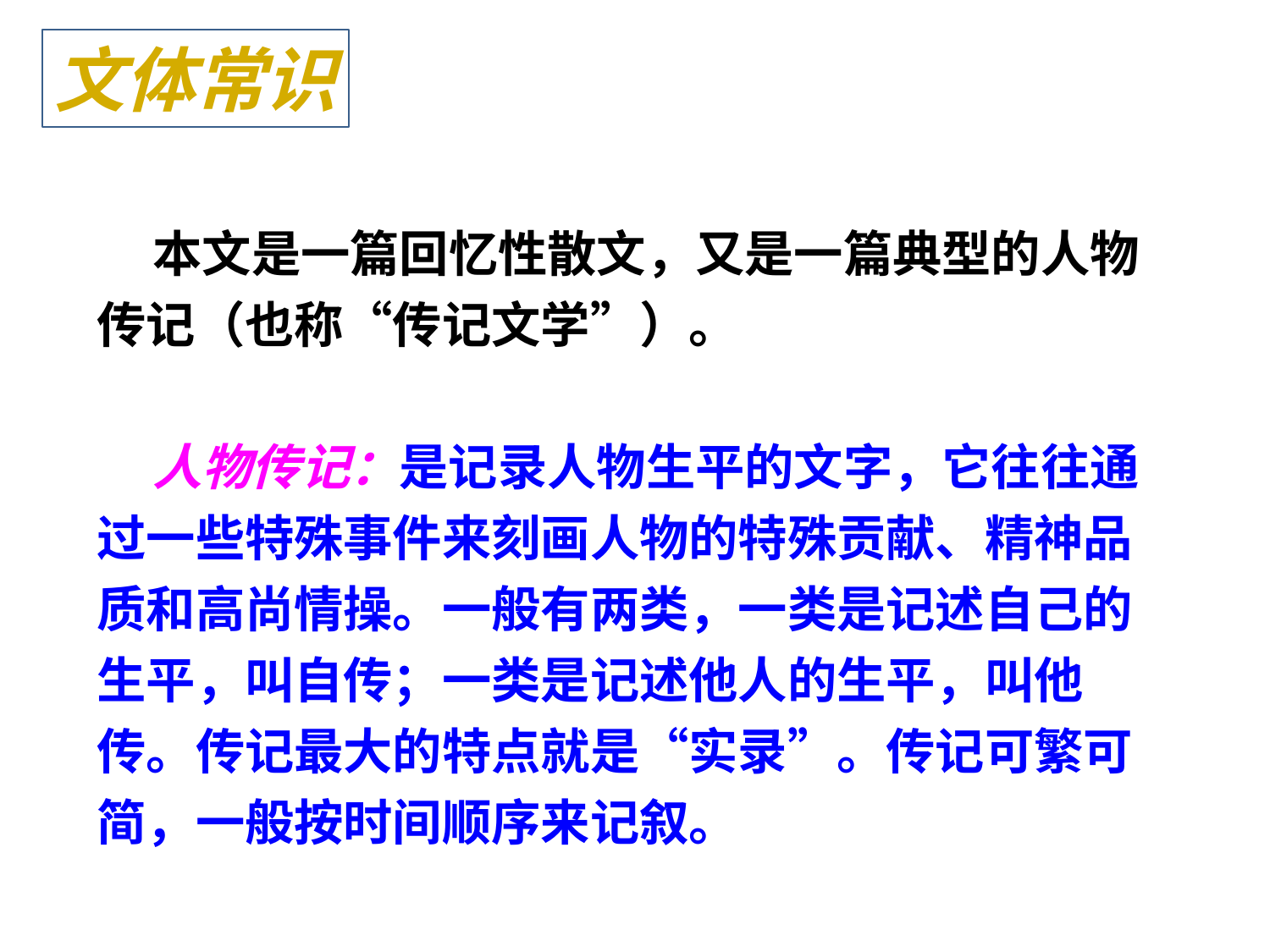

文体常识
    本文是一篇回忆性散文，又是一篇典型的人物传记（也称“传记文学”）。

    人物传记：是记录人物生平的文字，它往往通过一些特殊事件来刻画人物的特殊贡献、精神品质和高尚情操。一般有两类，一类是记述自己的生平，叫自传；一类是记述他人的生平，叫他传。传记最大的特点就是“实录”。传记可繁可简，一般按时间顺序来记叙。